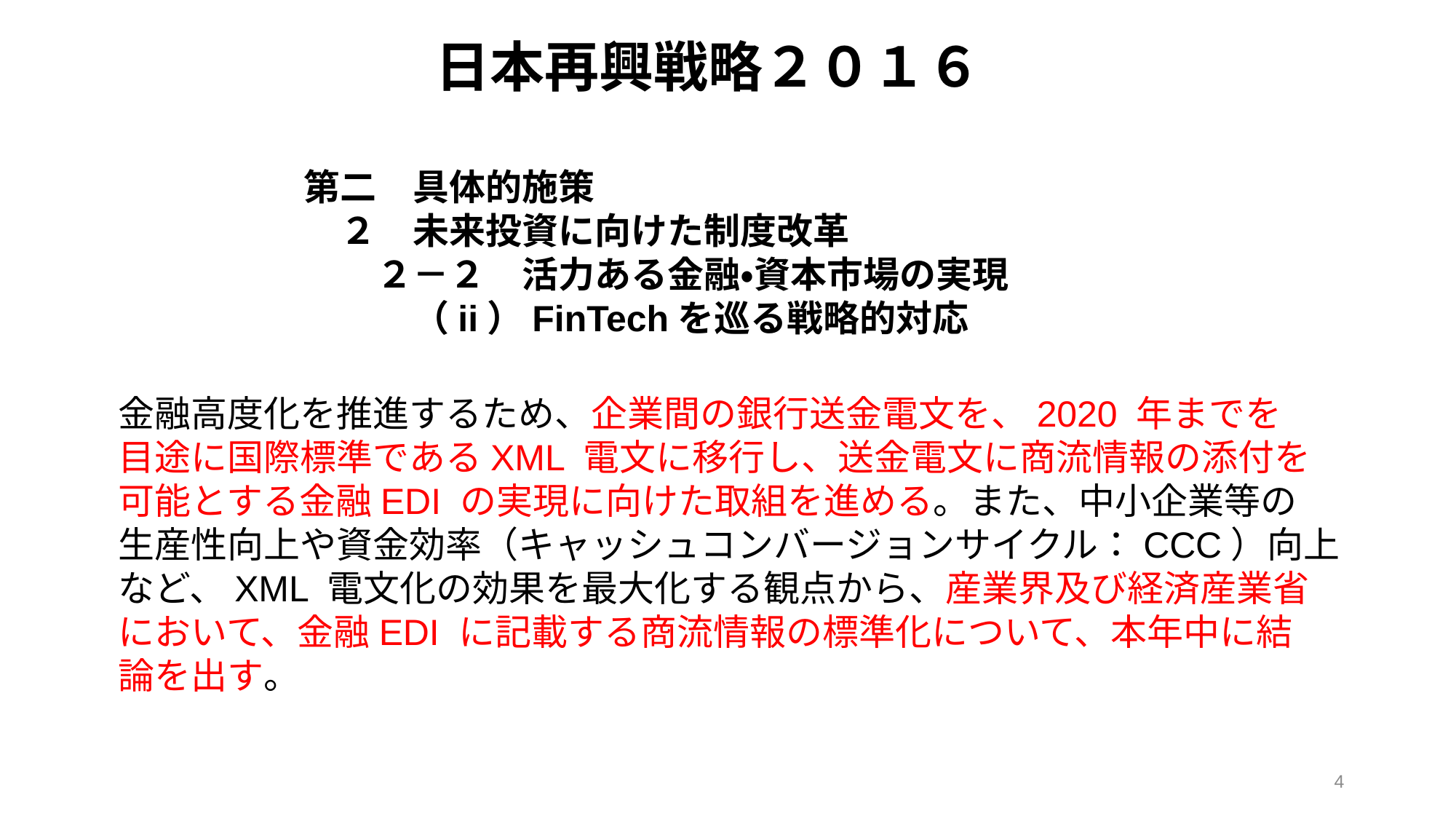

日本再興戦略２０１６
第二　具体的施策
　２　未来投資に向けた制度改革
　　２－２　活力ある金融・資本市場の実現
　　　（ii）FinTechを巡る戦略的対応
金融高度化を推進するため、企業間の銀行送金電文を、2020 年までを
目途に国際標準であるXML 電文に移行し、送金電文に商流情報の添付を
可能とする金融EDI の実現に向けた取組を進める。また、中小企業等の
生産性向上や資金効率（キャッシュコンバージョンサイクル：CCC）向上
など、XML 電文化の効果を最大化する観点から、産業界及び経済産業省
において、金融EDI に記載する商流情報の標準化について、本年中に結
論を出す。
4